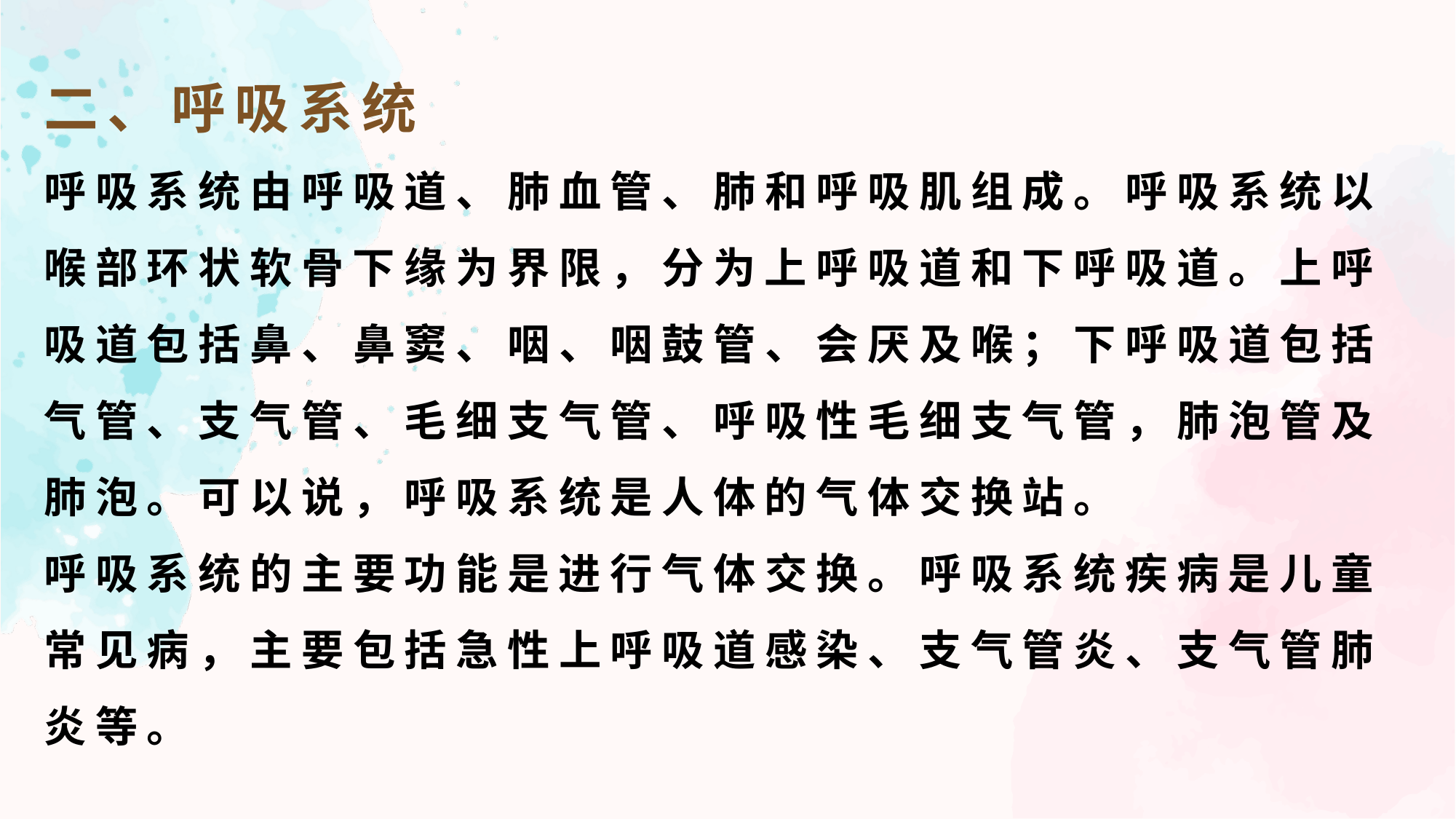

二、呼吸系统
呼吸系统由呼吸道、肺血管、肺和呼吸肌组成。呼吸系统以喉部环状软骨下缘为界限，分为上呼吸道和下呼吸道。上呼吸道包括鼻、鼻窦、咽、咽鼓管、会厌及喉；下呼吸道包括气管、支气管、毛细支气管、呼吸性毛细支气管，肺泡管及肺泡。可以说，呼吸系统是人体的气体交换站。
呼吸系统的主要功能是进行气体交换。呼吸系统疾病是儿童常见病，主要包括急性上呼吸道感染、支气管炎、支气管肺炎等。